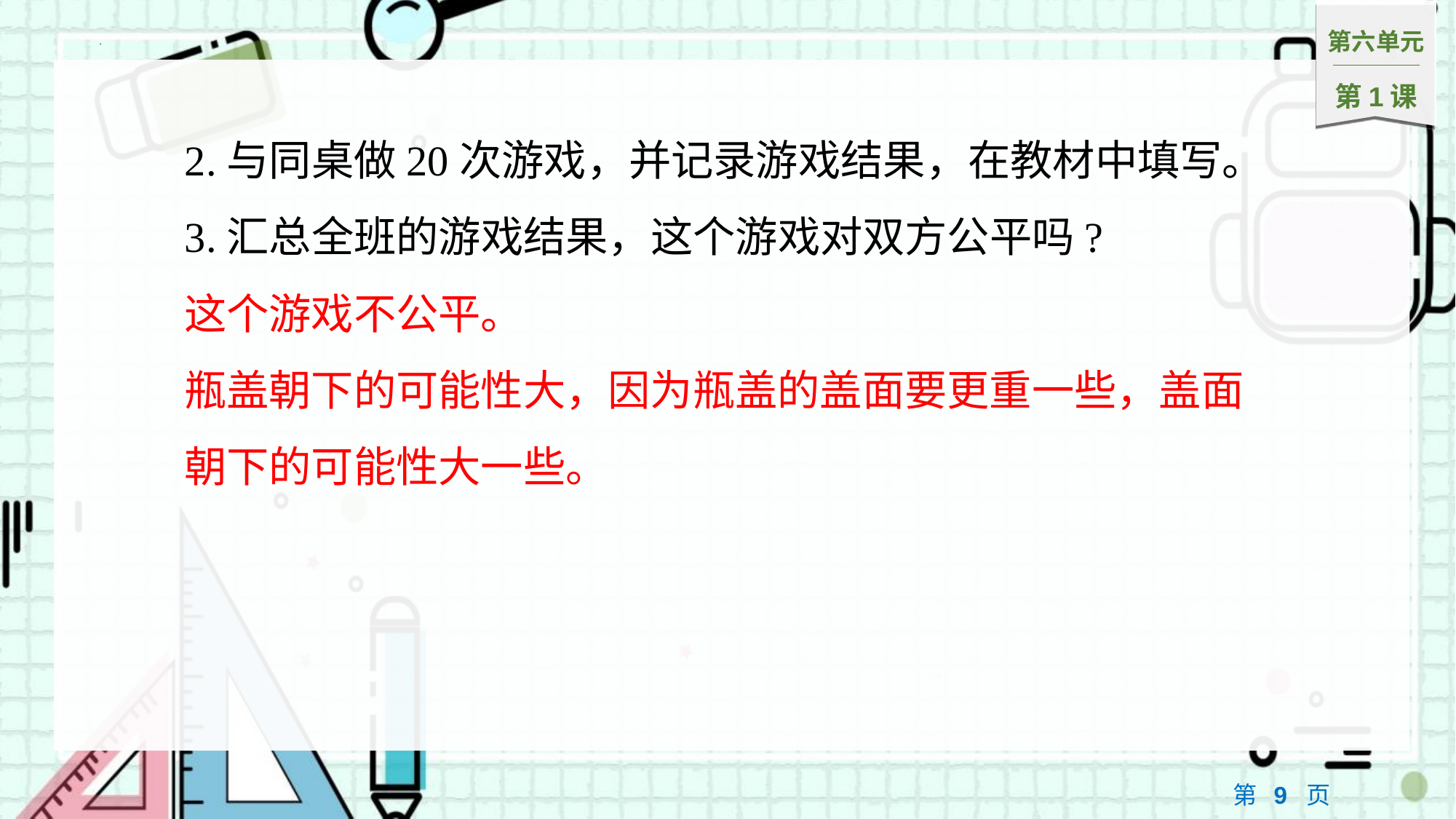

2.与同桌做20次游戏，并记录游戏结果，在教材中填写。
3.汇总全班的游戏结果，这个游戏对双方公平吗?

这个游戏不公平。
瓶盖朝下的可能性大，因为瓶盖的盖面要更重一些，盖面朝下的可能性大一些。